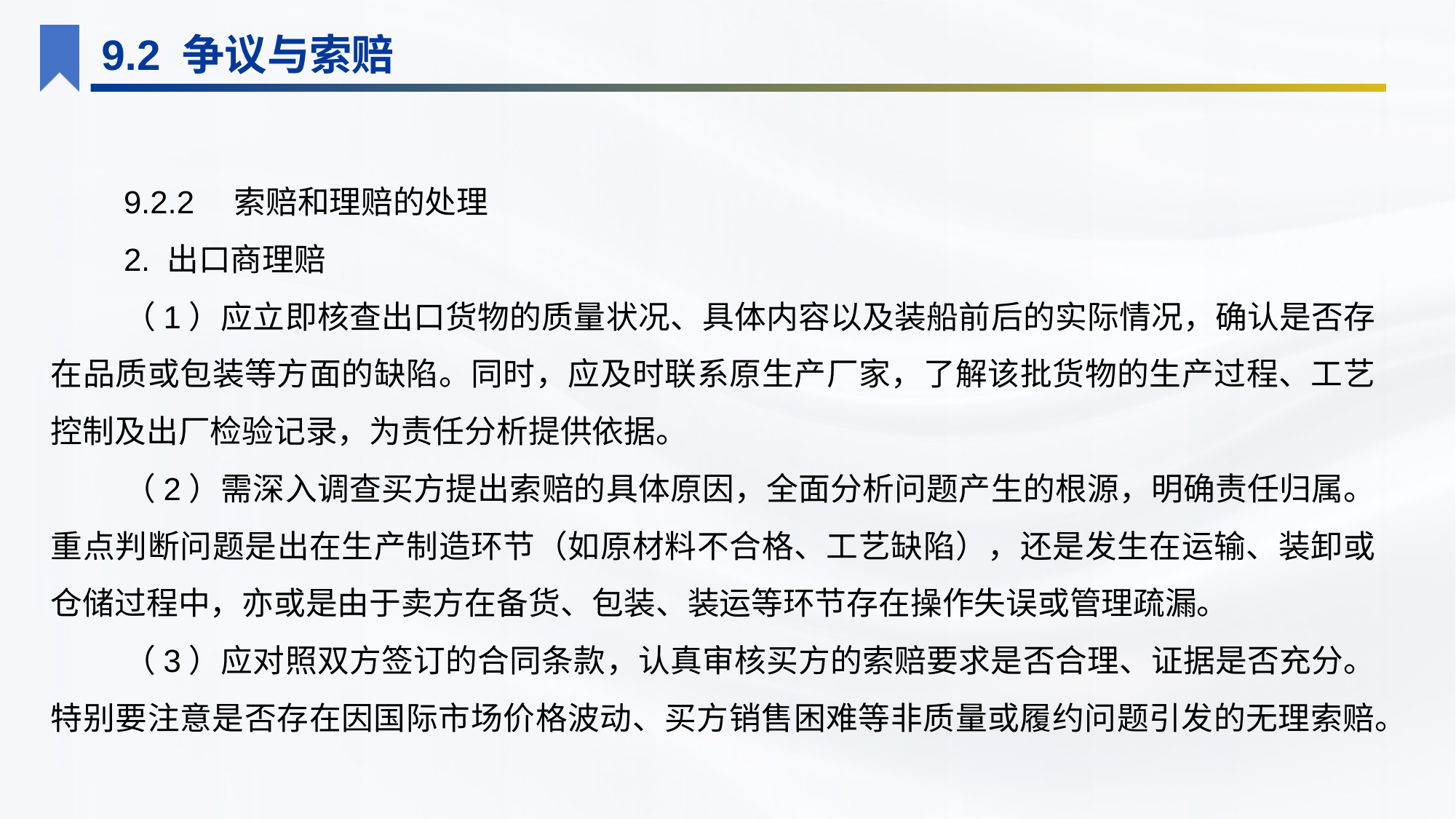

9.2 争议与索赔
9.2.2　索赔和理赔的处理
2. 出口商理赔
（1）应立即核查出口货物的质量状况、具体内容以及装船前后的实际情况，确认是否存在品质或包装等方面的缺陷。同时，应及时联系原生产厂家，了解该批货物的生产过程、工艺控制及出厂检验记录，为责任分析提供依据。
（2）需深入调查买方提出索赔的具体原因，全面分析问题产生的根源，明确责任归属。重点判断问题是出在生产制造环节（如原材料不合格、工艺缺陷），还是发生在运输、装卸或仓储过程中，亦或是由于卖方在备货、包装、装运等环节存在操作失误或管理疏漏。
（3）应对照双方签订的合同条款，认真审核买方的索赔要求是否合理、证据是否充分。特别要注意是否存在因国际市场价格波动、买方销售困难等非质量或履约问题引发的无理索赔。